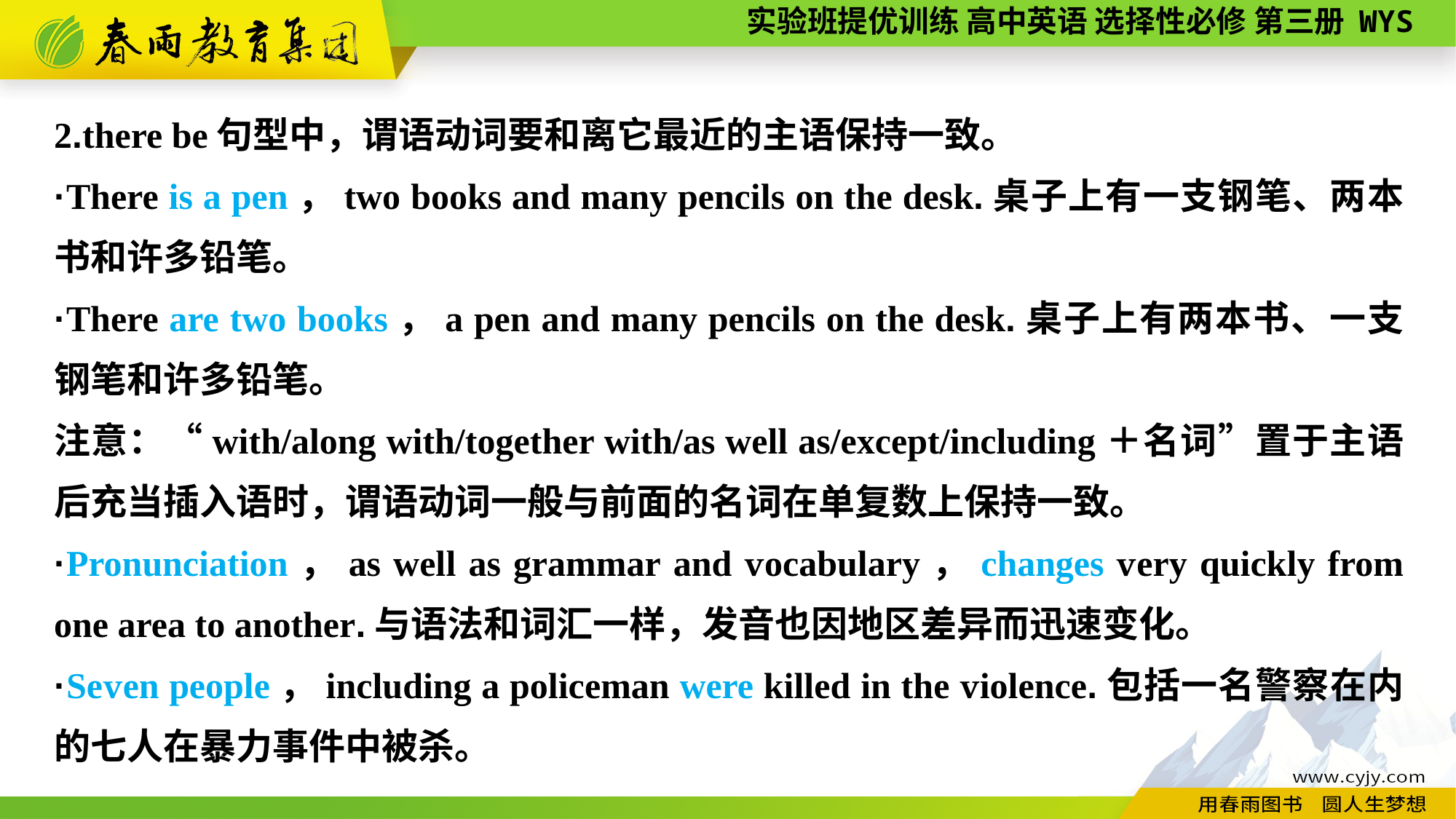

2.there be句型中，谓语动词要和离它最近的主语保持一致。
·There is a pen，two books and many pencils on the desk.桌子上有一支钢笔、两本书和许多铅笔。
·There are two books，a pen and many pencils on the desk.桌子上有两本书、一支钢笔和许多铅笔。
注意：“with/along with/together with/as well as/except/including＋名词”置于主语后充当插入语时，谓语动词一般与前面的名词在单复数上保持一致。
·Pronunciation，as well as grammar and vocabulary，changes very quickly from one area to another.与语法和词汇一样，发音也因地区差异而迅速变化。
·Seven people，including a policeman were killed in the violence.包括一名警察在内的七人在暴力事件中被杀。